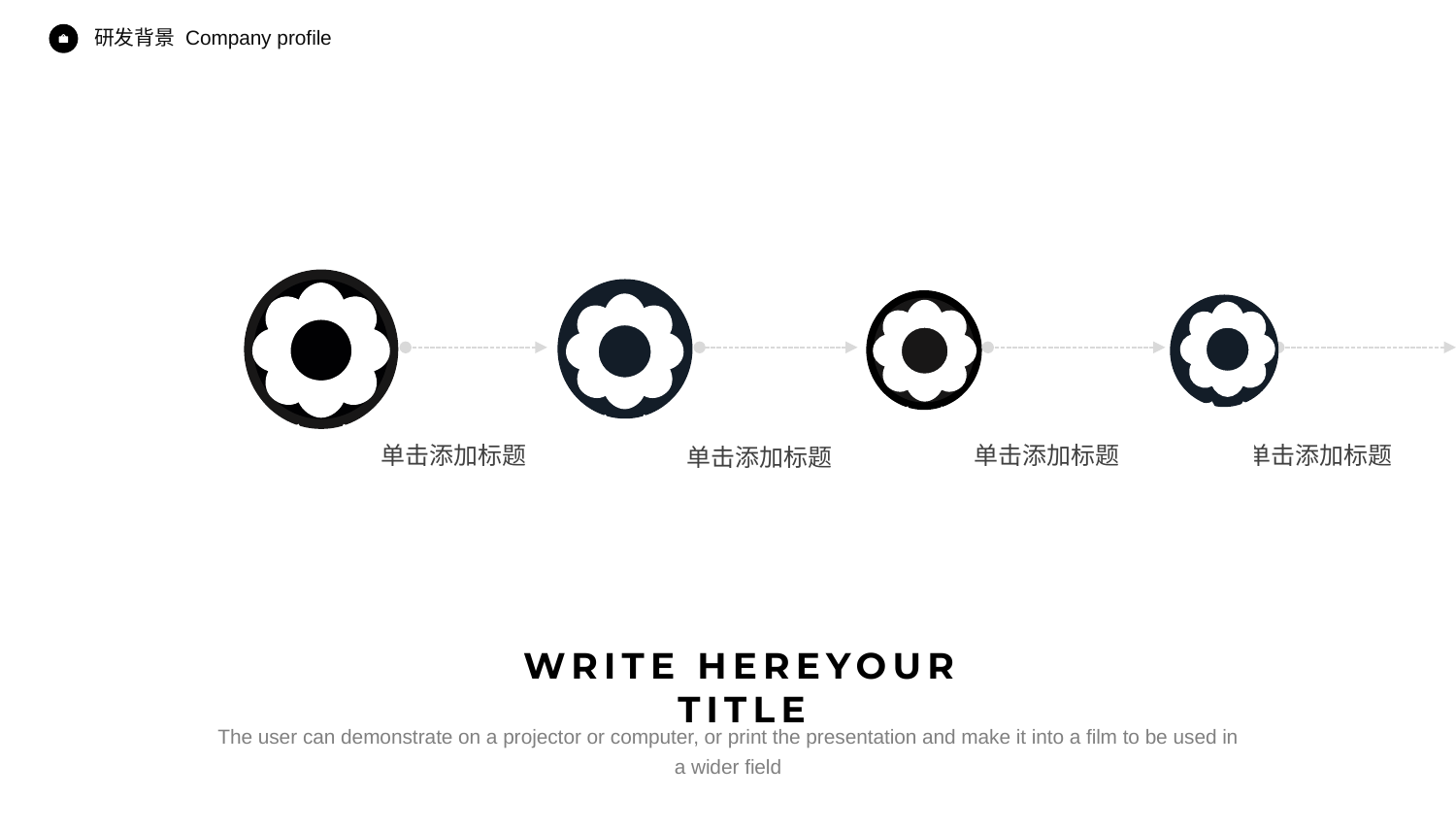

Company profile
研发背景

单击添加标题
单击添加标题
单击添加标题
单击添加标题
WRITE HEREYOUR TITLE

The user can demonstrate on a projector or computer, or print the presentation and make it into a film to be used in a wider field